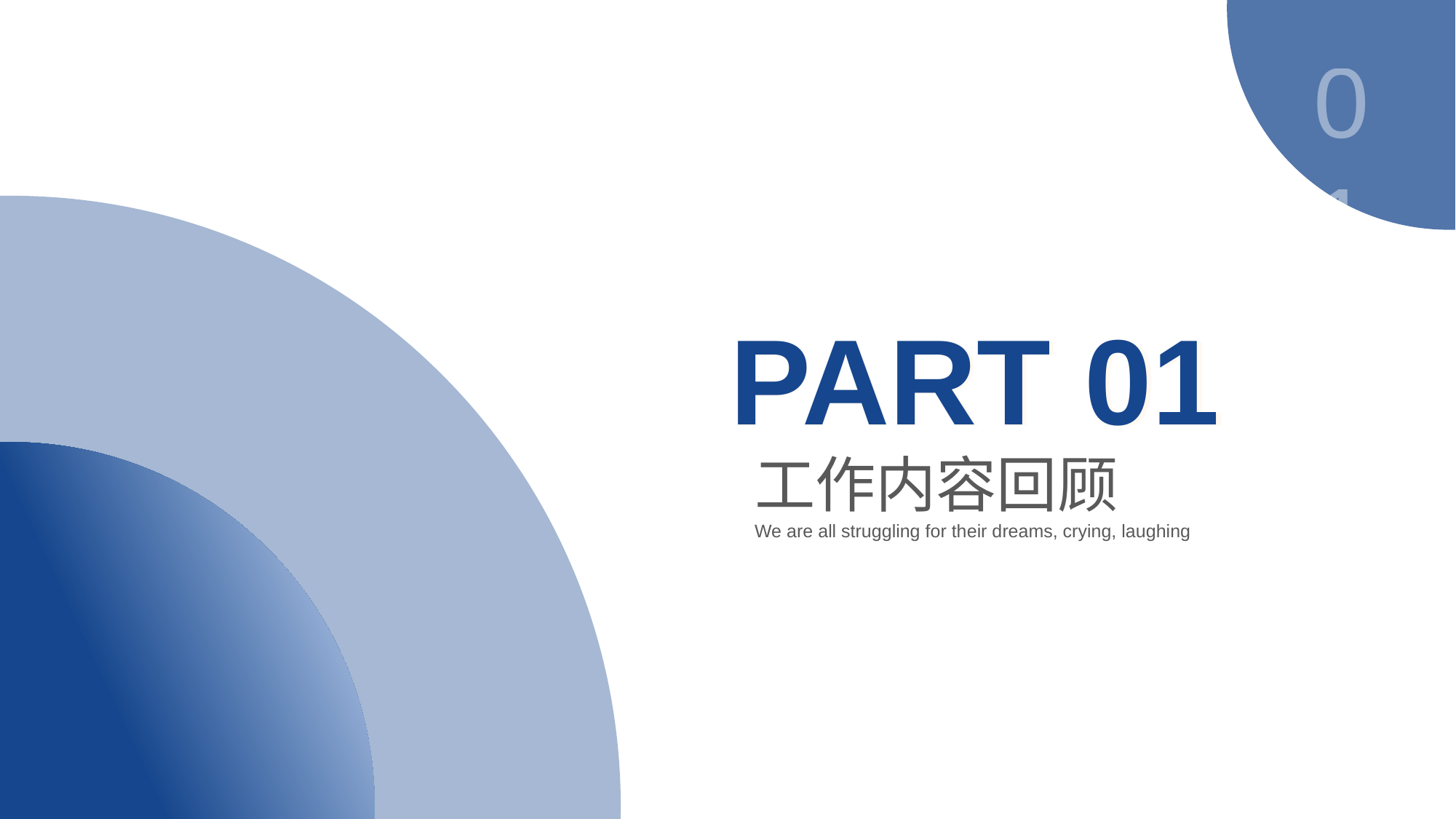

01

PART 01
工作内容回顾
We are all struggling for their dreams, crying, laughing